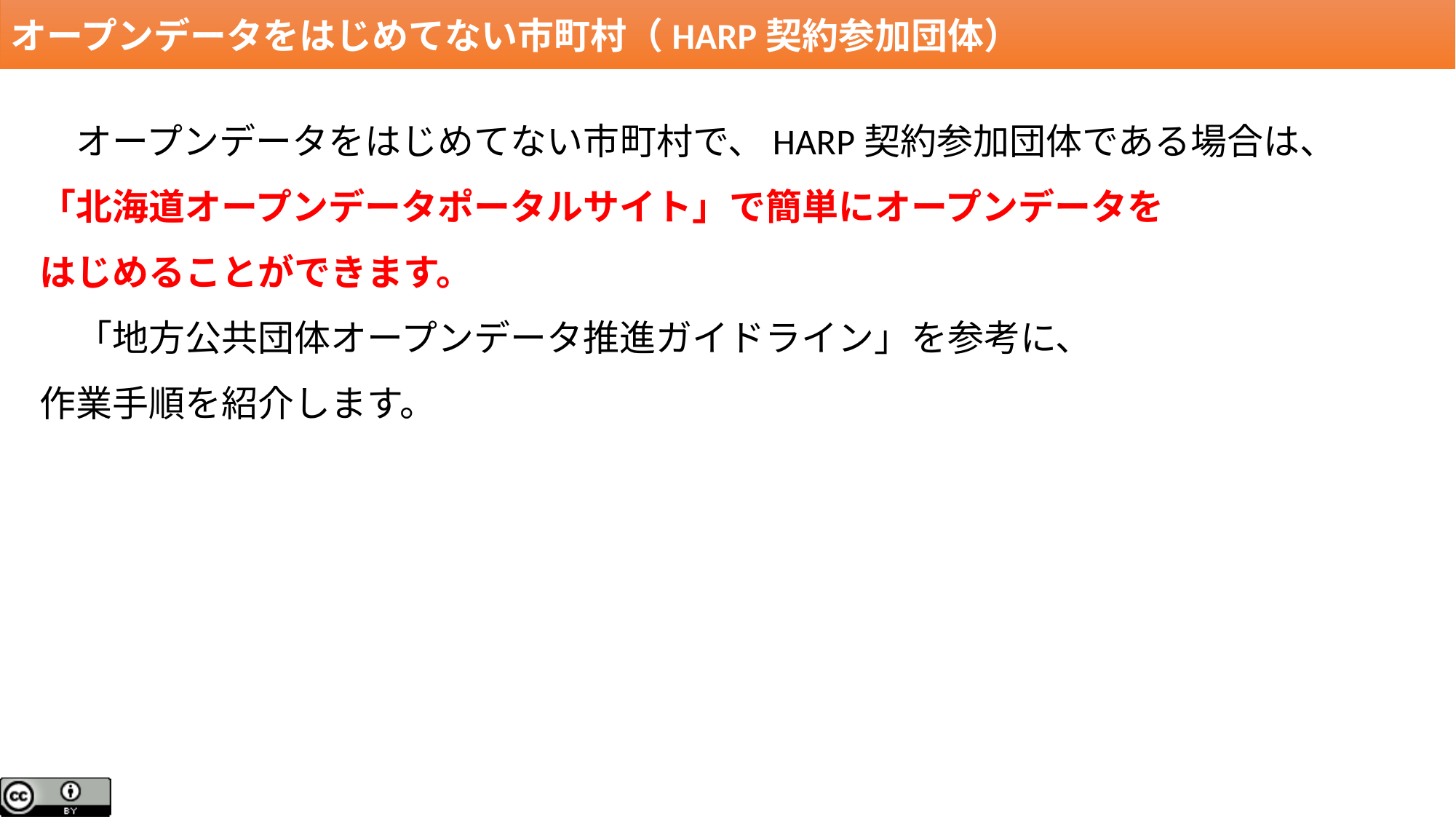

オープンデータをはじめてない市町村（HARP契約参加団体）
　オープンデータをはじめてない市町村で、HARP契約参加団体である場合は、「北海道オープンデータポータルサイト」で簡単にオープンデータを
はじめることができます。
　「地方公共団体オープンデータ推進ガイドライン」を参考に、
作業手順を紹介します。
7